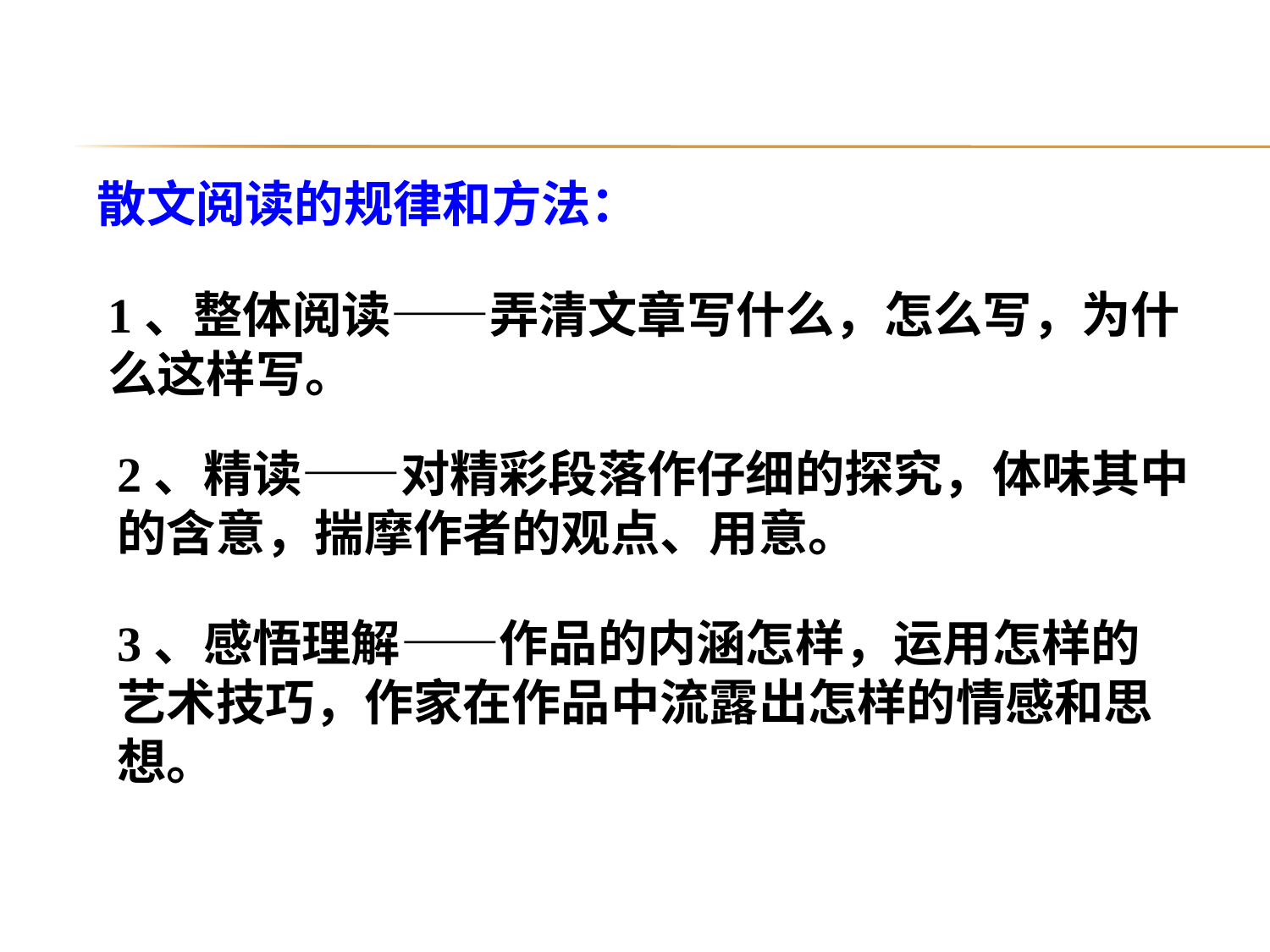

散文阅读的规律和方法：
1、整体阅读——弄清文章写什么，怎么写，为什么这样写。
2、精读——对精彩段落作仔细的探究，体味其中的含意，揣摩作者的观点、用意。
3、感悟理解——作品的内涵怎样，运用怎样的艺术技巧，作家在作品中流露出怎样的情感和思想。